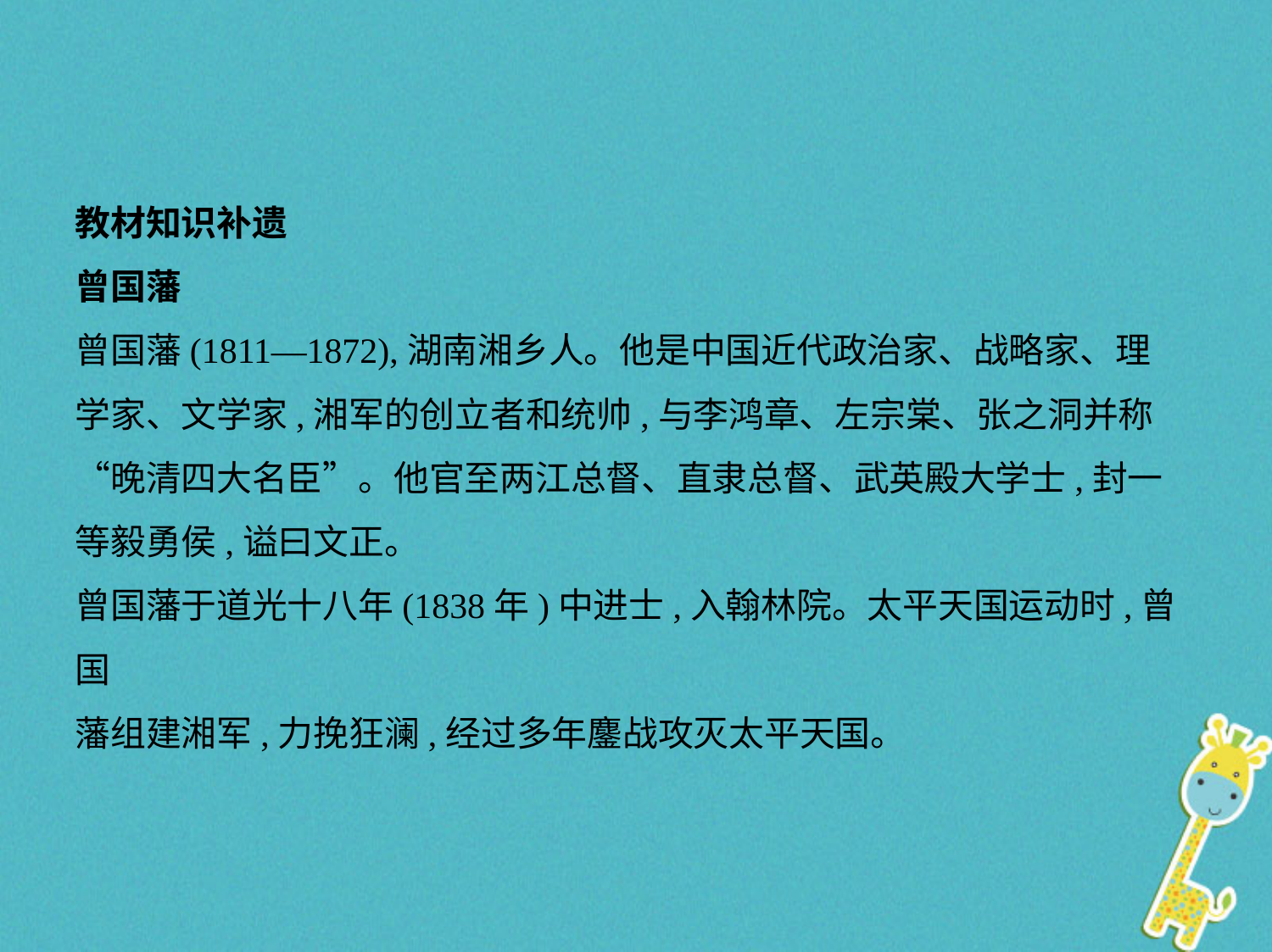

教材知识补遗
曾国藩
曾国藩(1811—1872),湖南湘乡人。他是中国近代政治家、战略家、理
学家、文学家,湘军的创立者和统帅,与李鸿章、左宗棠、张之洞并称
“晚清四大名臣”。他官至两江总督、直隶总督、武英殿大学士,封一
等毅勇侯,谥曰文正。
曾国藩于道光十八年(1838年)中进士,入翰林院。太平天国运动时,曾国
藩组建湘军,力挽狂澜,经过多年鏖战攻灭太平天国。